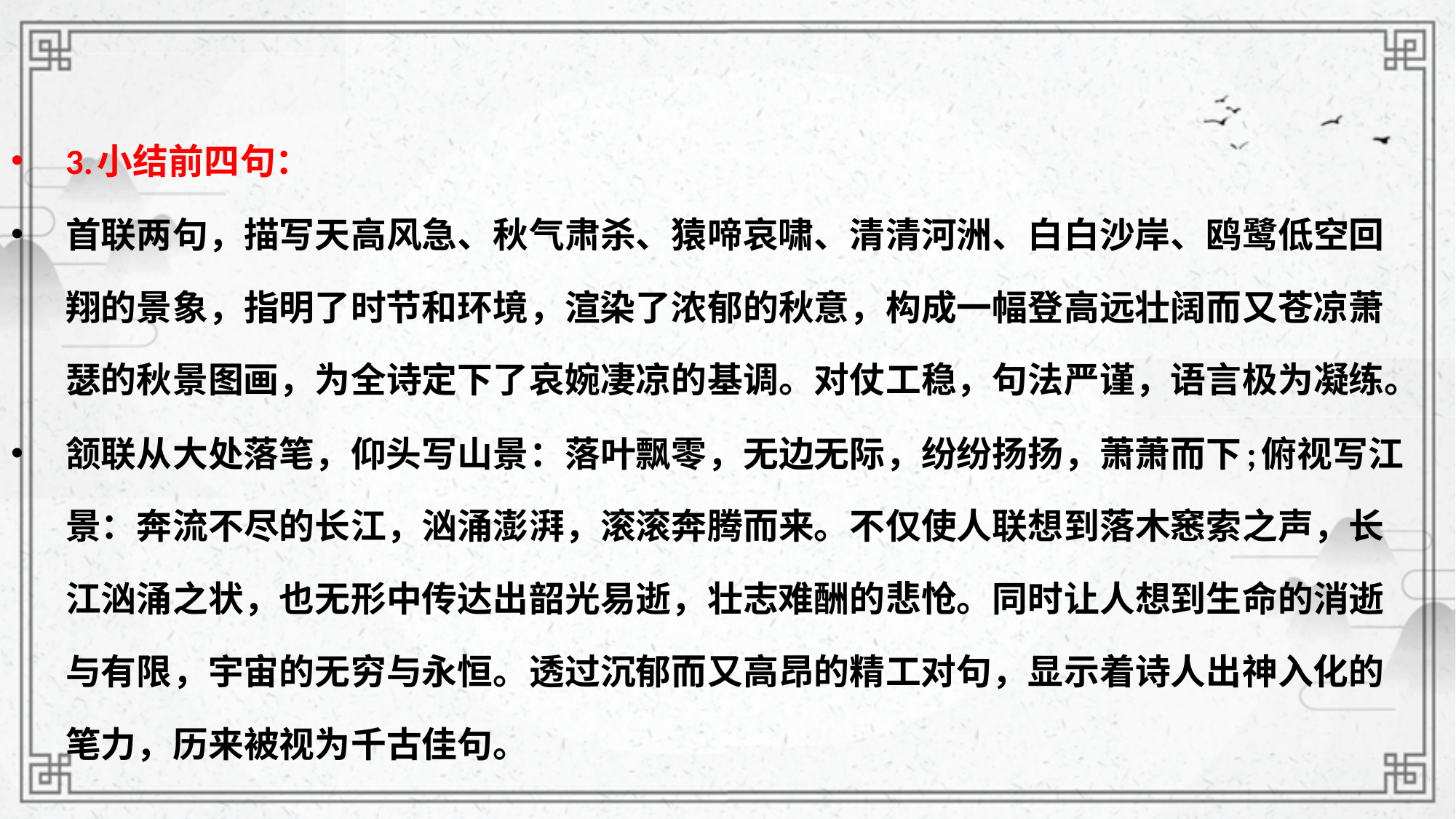

3.小结前四句：
首联两句，描写天高风急、秋气肃杀、猿啼哀啸、清清河洲、白白沙岸、鸥鹭低空回翔的景象，指明了时节和环境，渲染了浓郁的秋意，构成一幅登高远壮阔而又苍凉萧瑟的秋景图画，为全诗定下了哀婉凄凉的基调。对仗工稳，句法严谨，语言极为凝练。
颔联从大处落笔，仰头写山景：落叶飘零，无边无际，纷纷扬扬，萧萧而下;俯视写江景：奔流不尽的长江，汹涌澎湃，滚滚奔腾而来。不仅使人联想到落木窸索之声，长江汹涌之状，也无形中传达出韶光易逝，壮志难酬的悲怆。同时让人想到生命的消逝与有限，宇宙的无穷与永恒。透过沉郁而又高昂的精工对句，显示着诗人出神入化的笔力，历来被视为千古佳句。